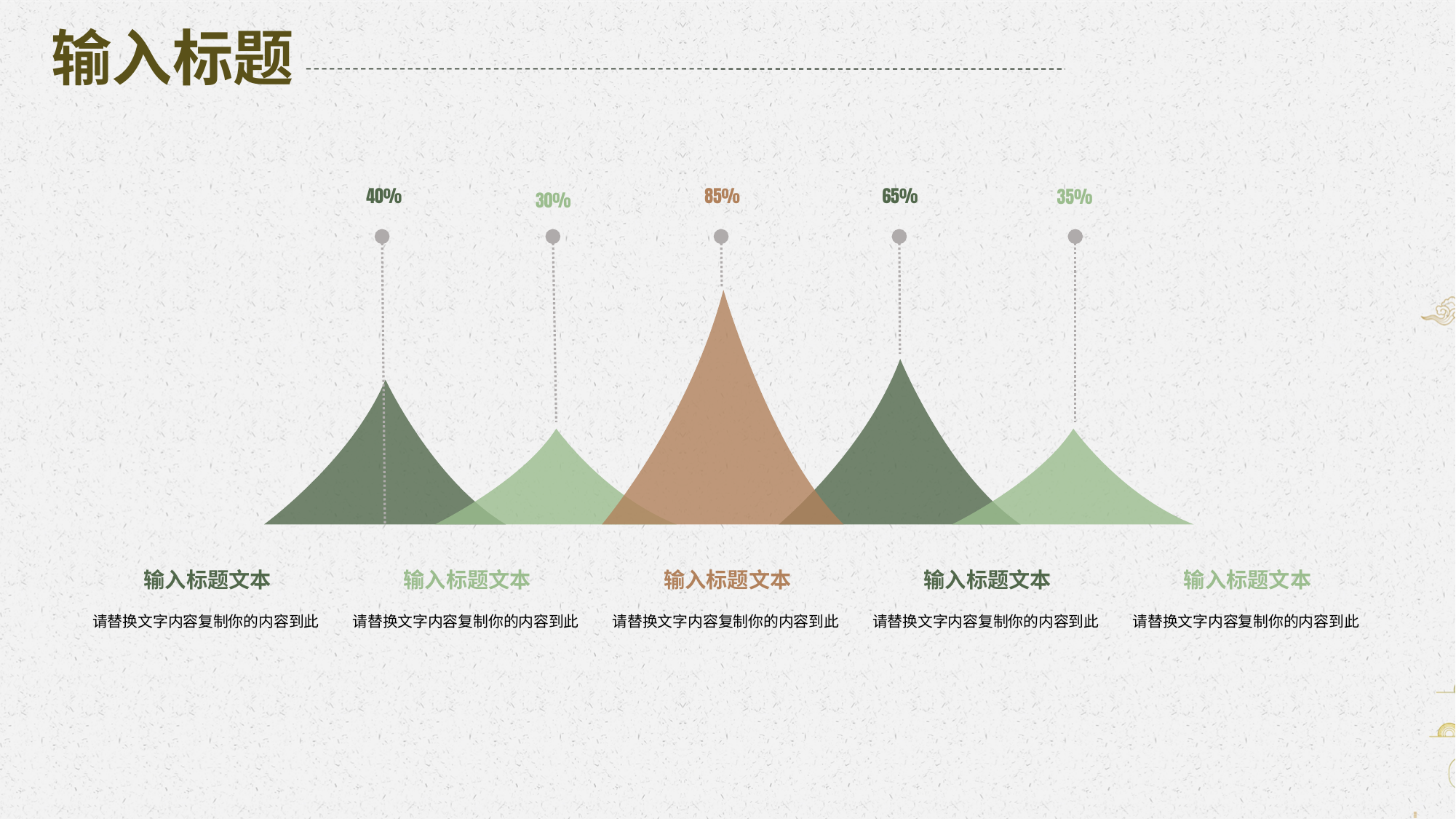

85%
40%
65%
35%
30%

输入标题文本
请替换文字内容复制你的内容到此
输入标题文本
请替换文字内容复制你的内容到此
输入标题文本
请替换文字内容复制你的内容到此
输入标题文本
请替换文字内容复制你的内容到此
输入标题文本
请替换文字内容复制你的内容到此